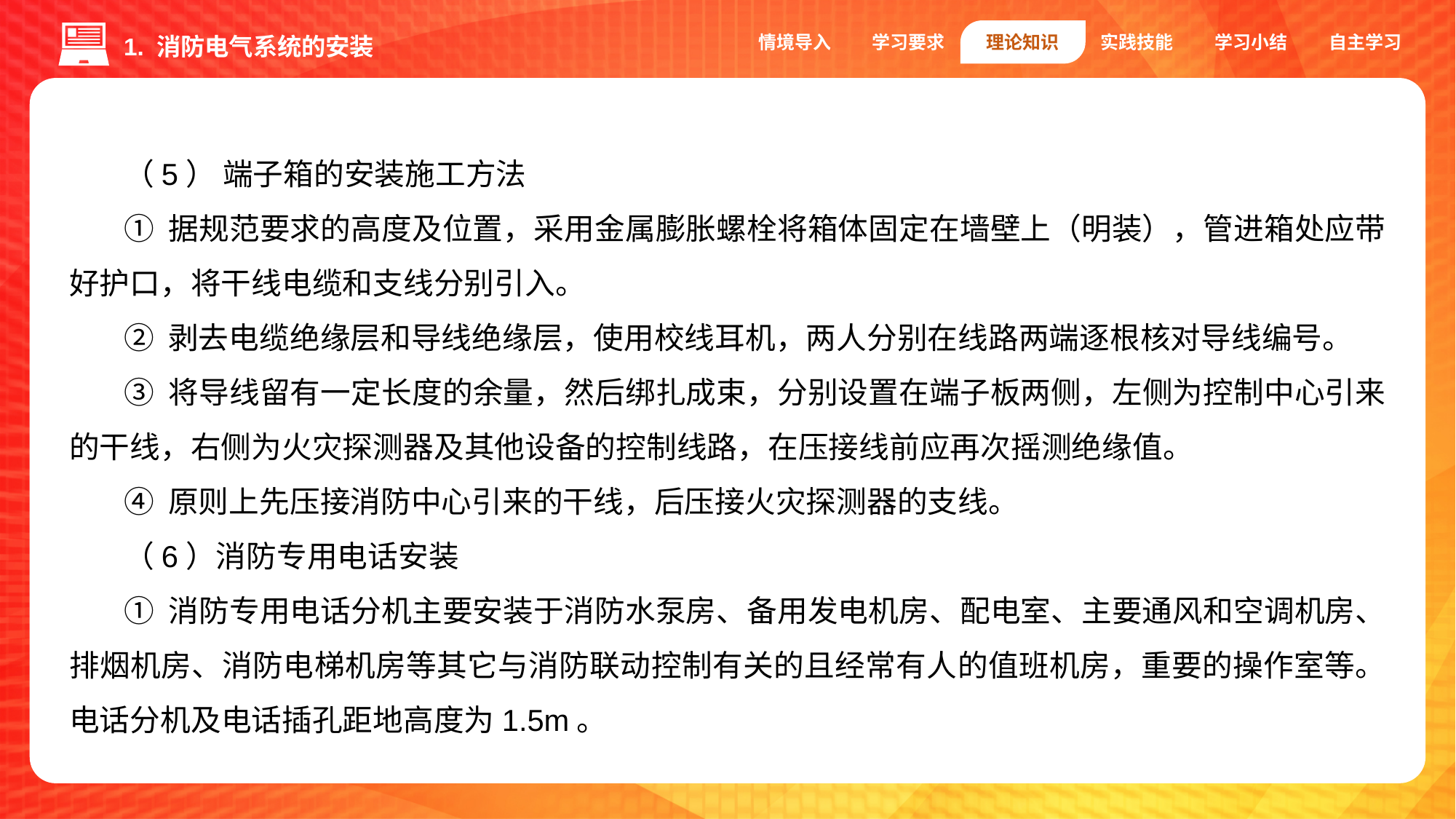

情境导入
学习要求
理论知识
实践技能
学习小结
自主学习

1. 消防电气系统的安装
（5） 端子箱的安装施工方法
① 据规范要求的高度及位置，采用金属膨胀螺栓将箱体固定在墙壁上（明装），管进箱处应带好护口，将干线电缆和支线分别引入。
② 剥去电缆绝缘层和导线绝缘层，使用校线耳机，两人分别在线路两端逐根核对导线编号。
③ 将导线留有一定长度的余量，然后绑扎成束，分别设置在端子板两侧，左侧为控制中心引来的干线，右侧为火灾探测器及其他设备的控制线路，在压接线前应再次摇测绝缘值。
④ 原则上先压接消防中心引来的干线，后压接火灾探测器的支线。
（6）消防专用电话安装
① 消防专用电话分机主要安装于消防水泵房、备用发电机房、配电室、主要通风和空调机房、排烟机房、消防电梯机房等其它与消防联动控制有关的且经常有人的值班机房，重要的操作室等。电话分机及电话插孔距地高度为1.5m。